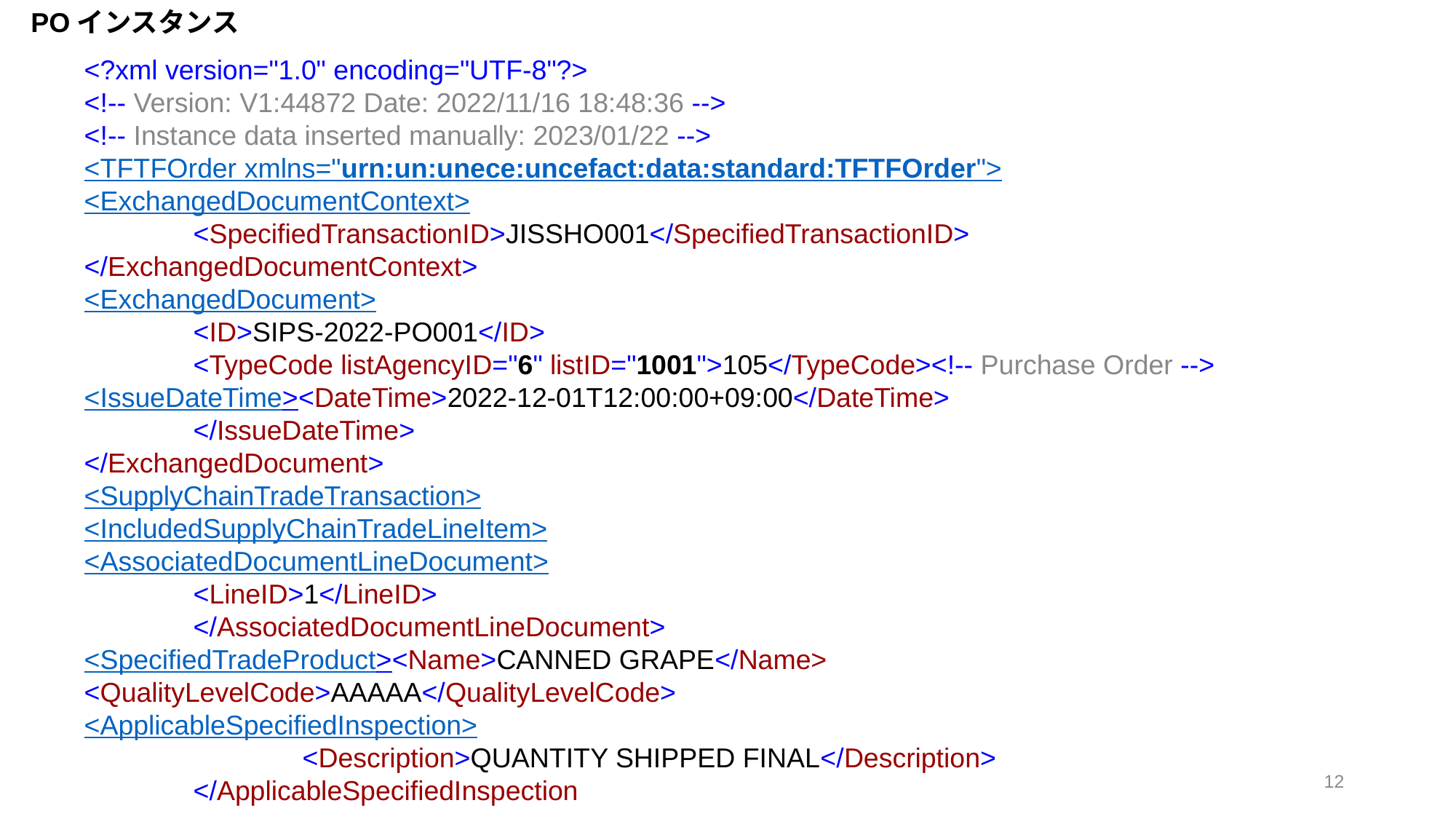

POインスタンス
<?xml version="1.0" encoding="UTF-8"?>
<!-- Version: V1:44872 Date: 2022/11/16 18:48:36 -->
<!-- Instance data inserted manually: 2023/01/22 -->
<TFTFOrder xmlns="urn:un:unece:uncefact:data:standard:TFTFOrder">
<ExchangedDocumentContext>
	<SpecifiedTransactionID>JISSHO001</SpecifiedTransactionID>
</ExchangedDocumentContext>
<ExchangedDocument>
	<ID>SIPS-2022-PO001</ID>
	<TypeCode listAgencyID="6" listID="1001">105</TypeCode><!-- Purchase Order -->
	<IssueDateTime><DateTime>2022-12-01T12:00:00+09:00</DateTime>
	</IssueDateTime>
</ExchangedDocument>
<SupplyChainTradeTransaction>
	<IncludedSupplyChainTradeLineItem>
	<AssociatedDocumentLineDocument>
	<LineID>1</LineID>
	</AssociatedDocumentLineDocument>
	<SpecifiedTradeProduct><Name>CANNED GRAPE</Name> 	<QualityLevelCode>AAAAA</QualityLevelCode>
	<ApplicableSpecifiedInspection>
		<Description>QUANTITY SHIPPED FINAL</Description>
	</ApplicableSpecifiedInspection
12